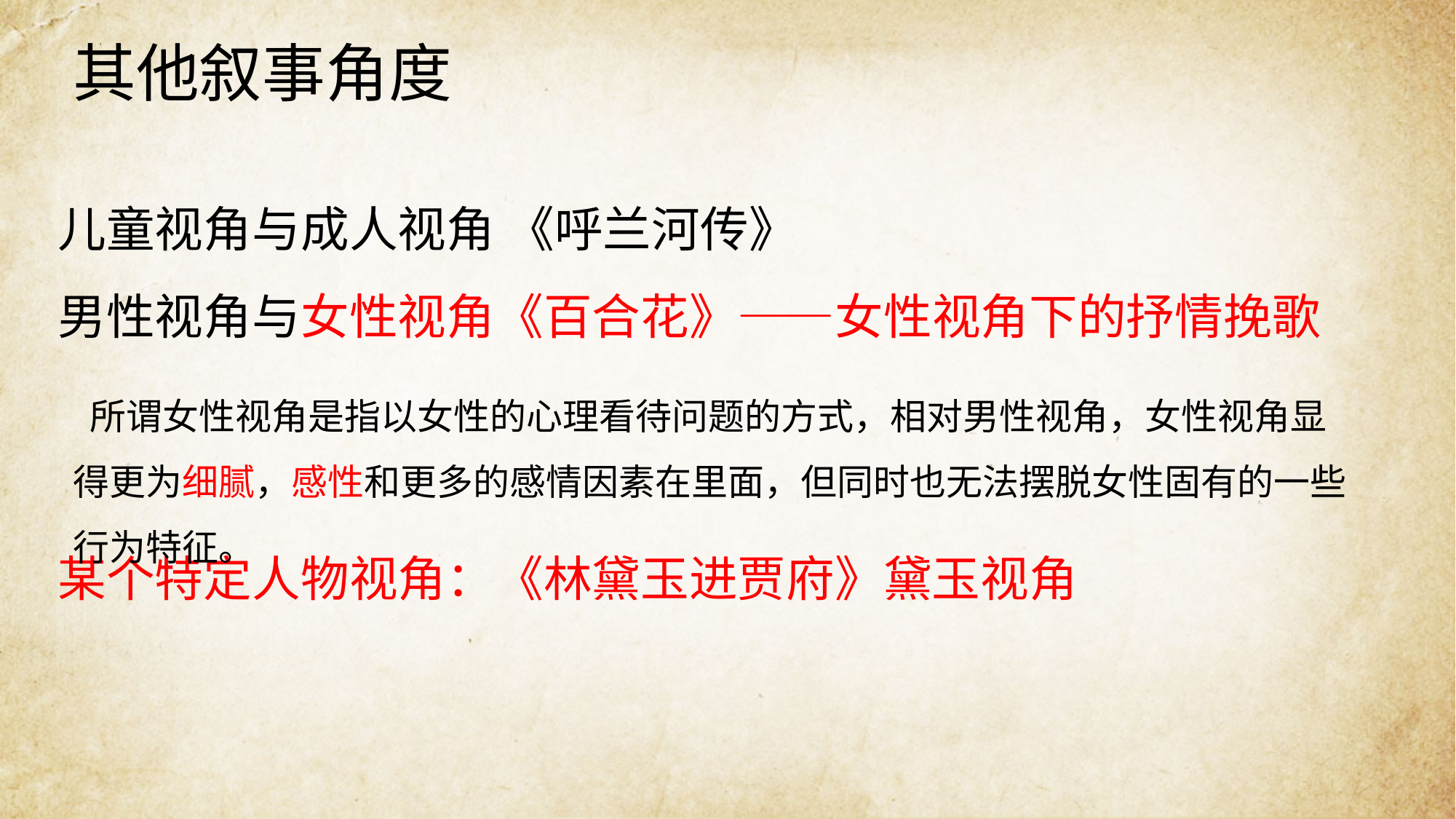

其他叙事角度
儿童视角与成人视角 《呼兰河传》
男性视角与女性视角《百合花》——女性视角下的抒情挽歌

某个特定人物视角：《林黛玉进贾府》黛玉视角

 所谓女性视角是指以女性的心理看待问题的方式，相对男性视角，女性视角显得更为细腻，感性和更多的感情因素在里面，但同时也无法摆脱女性固有的一些行为特征。